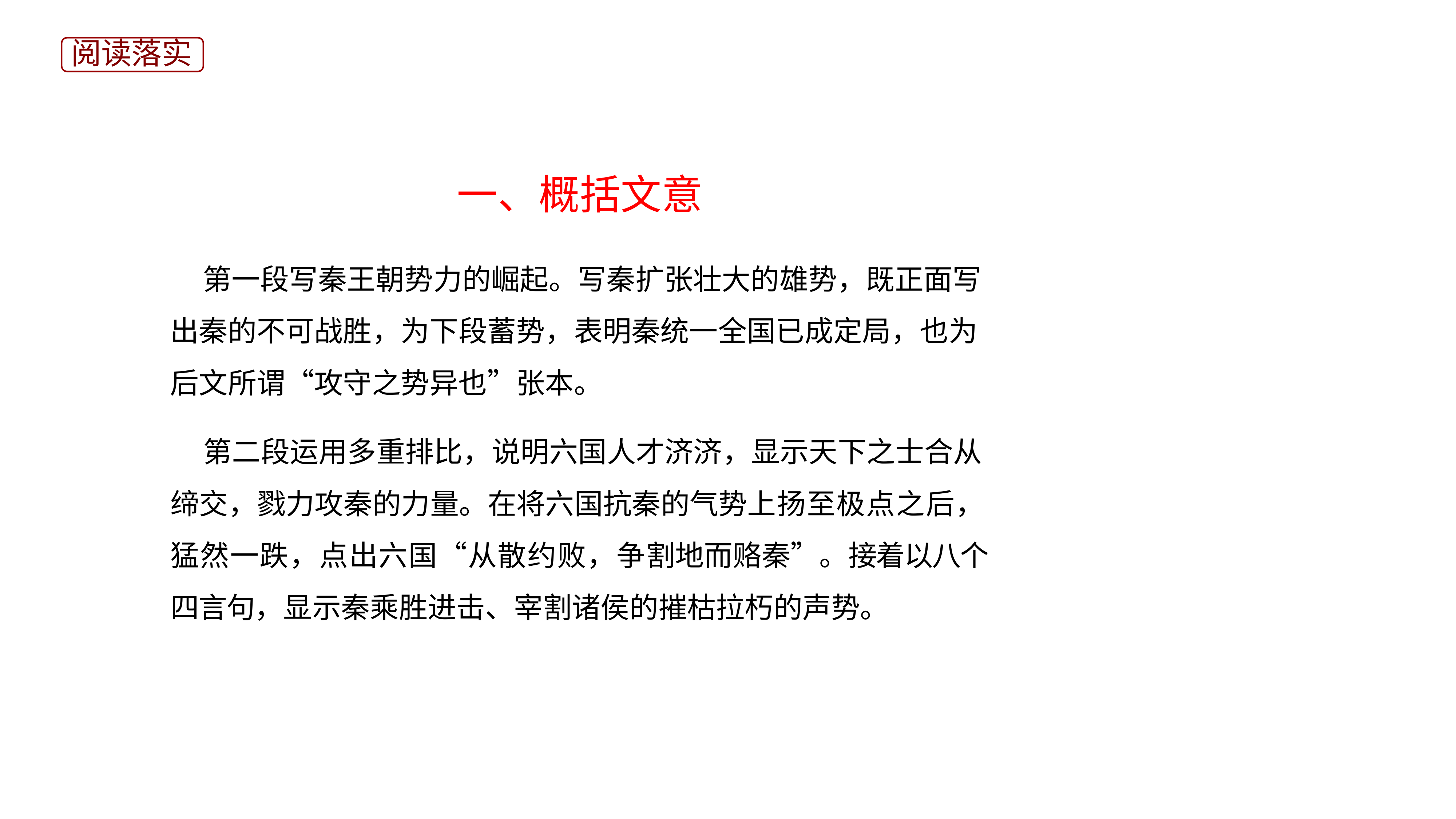

阅读落实

一、概括文意

    第一段写秦王朝势力的崛起。写秦扩张壮大的雄势，既正面写出秦的不可战胜，为下段蓄势，表明秦统一全国已成定局，也为后文所谓“攻守之势异也”张本。
    第二段运用多重排比，说明六国人才济济，显示天下之士合从缔交，戮力攻秦的力量。在将六国抗秦的气势上扬至极点之后，猛然一跌，点出六国“从散约败，争割地而赂秦”。接着以八个四言句，显示秦乘胜进击、宰割诸侯的摧枯拉朽的声势。